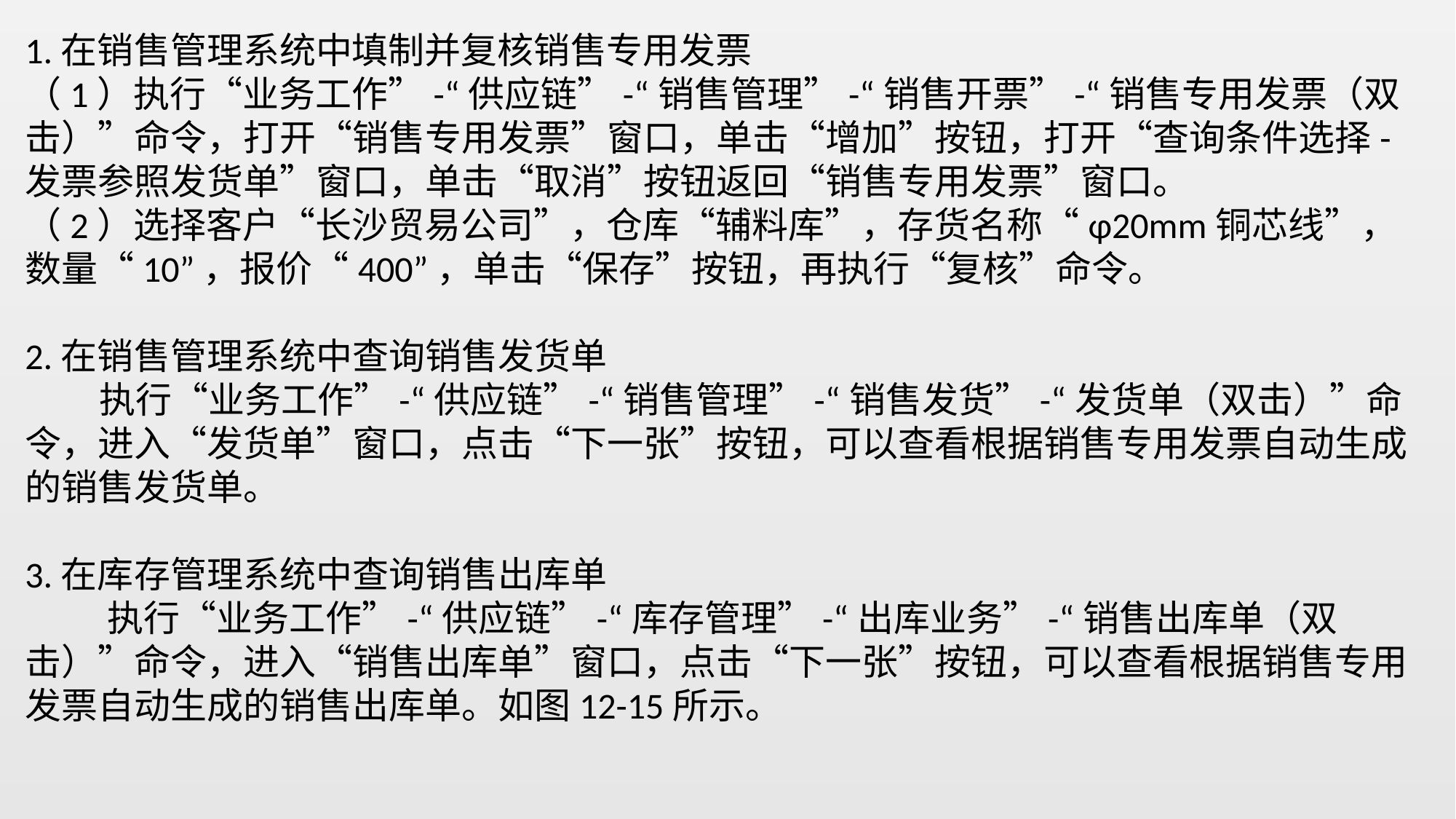

1.在销售管理系统中填制并复核销售专用发票
（1）执行“业务工作”-“供应链”-“销售管理”-“销售开票”-“销售专用发票（双击）”命令，打开“销售专用发票”窗口，单击“增加”按钮，打开“查询条件选择-发票参照发货单”窗口，单击“取消”按钮返回“销售专用发票”窗口。
（2）选择客户“长沙贸易公司”，仓库“辅料库”，存货名称“ɸ20mm铜芯线”，数量“10”，报价“400”，单击“保存”按钮，再执行“复核”命令。

2.在销售管理系统中查询销售发货单
        执行“业务工作”-“供应链”-“销售管理”-“销售发货”-“发货单（双击）”命令，进入“发货单”窗口，点击“下一张”按钮，可以查看根据销售专用发票自动生成的销售发货单。

3.在库存管理系统中查询销售出库单
         执行“业务工作”-“供应链”-“库存管理”-“出库业务”-“销售出库单（双击）”命令，进入“销售出库单”窗口，点击“下一张”按钮，可以查看根据销售专用发票自动生成的销售出库单。如图12-15所示。